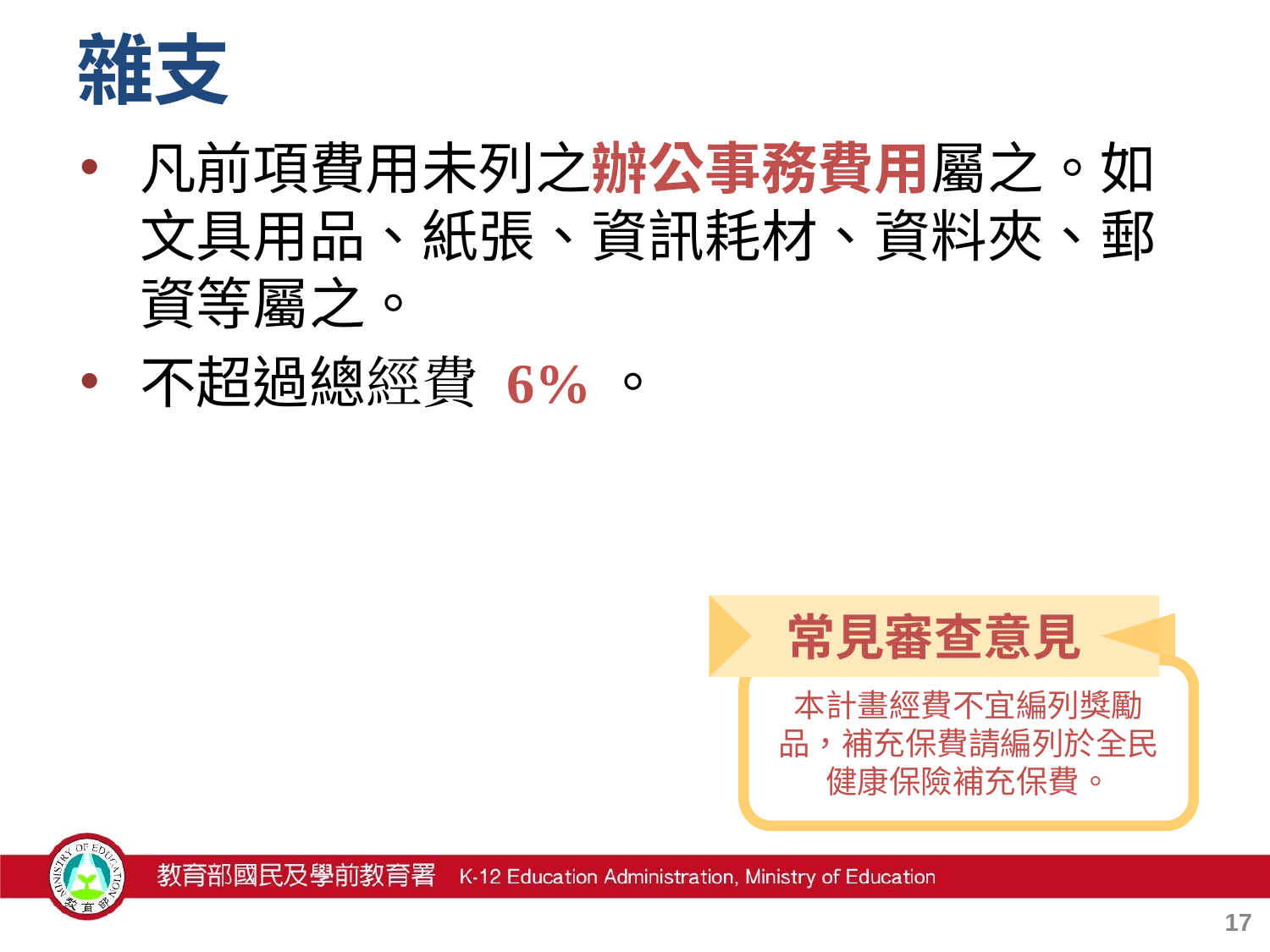

# 雜支
凡前項費用未列之辦公事務費用屬之。如文具用品、紙張、資訊耗材、資料夾、郵資等屬之。
不超過總經費 6%。
常見審查意見

本計畫經費不宜編列獎勵品，補充保費請編列於全民健康保險補充保費。
17